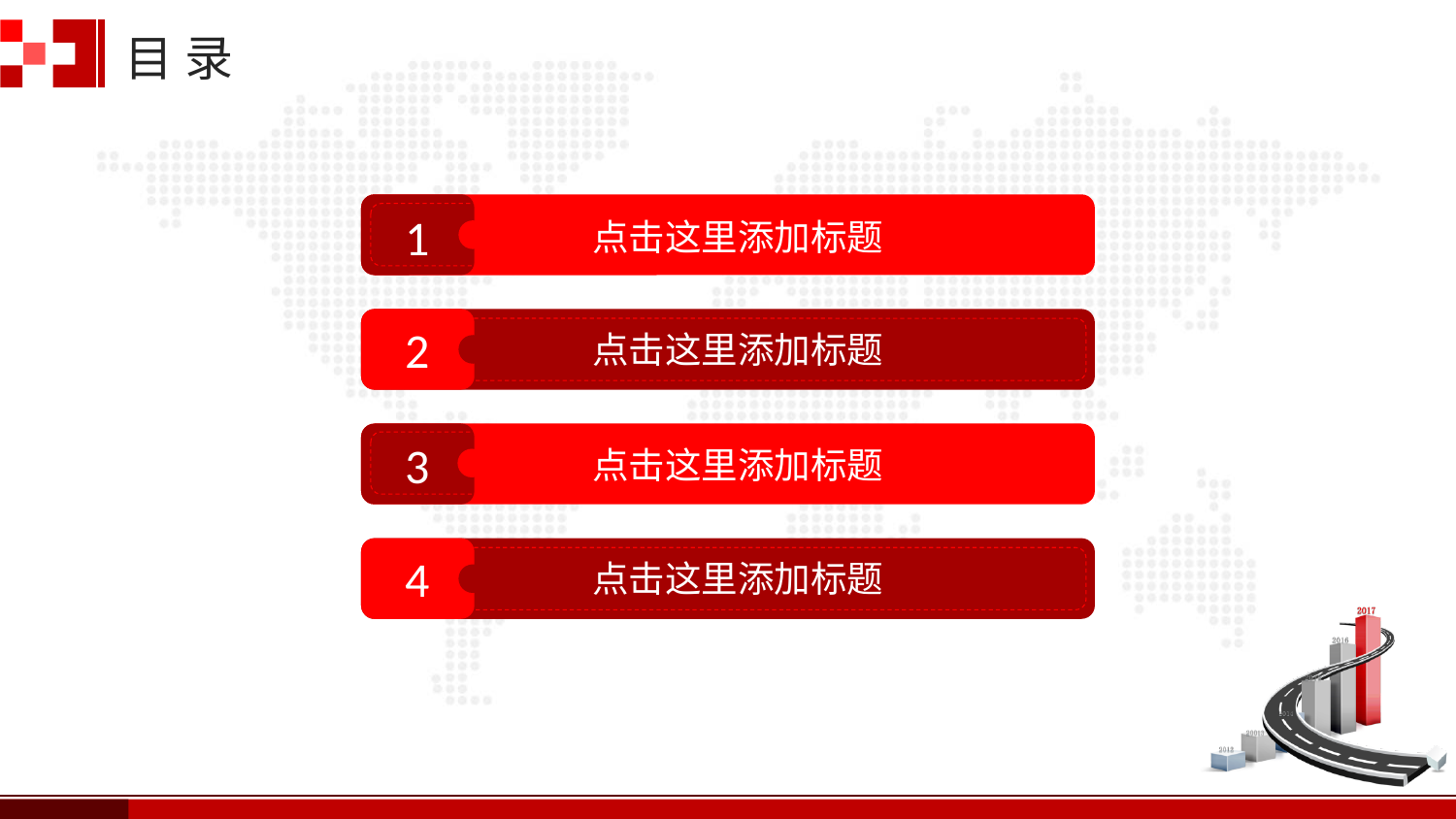

目 录

1

点击这里添加标题

2

点击这里添加标题

3

点击这里添加标题

4

点击这里添加标题